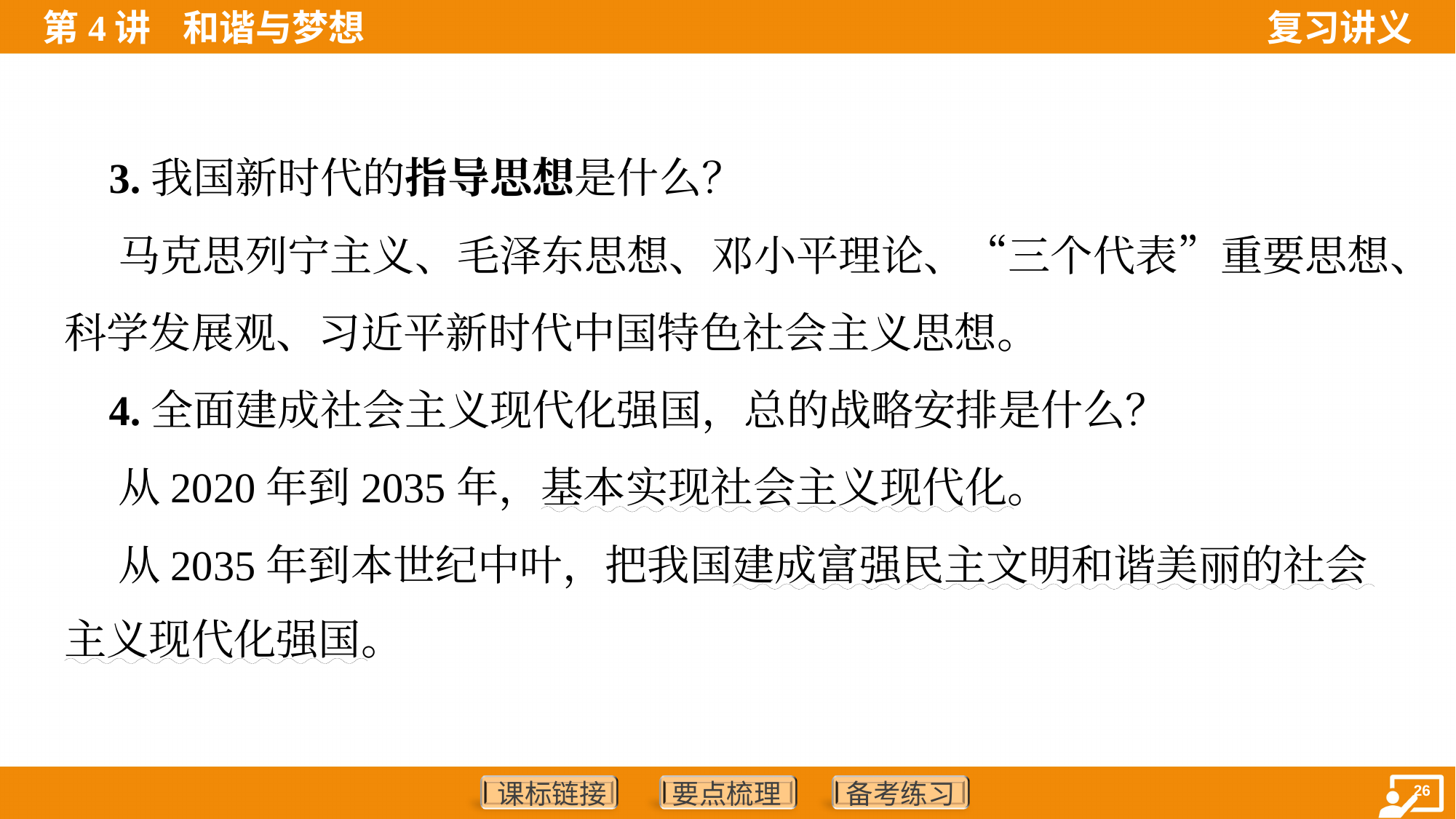

3.我国新时代的指导思想是什么？
    马克思列宁主义、毛泽东思想、邓小平理论、“三个代表”重要思想、
科学发展观、习近平新时代中国特色社会主义思想。
    4.全面建成社会主义现代化强国，总的战略安排是什么？
    从2020年到2035年，基本实现社会主义现代化。
    从2035年到本世纪中叶，把我国建成富强民主文明和谐美丽的社会
主义现代化强国。